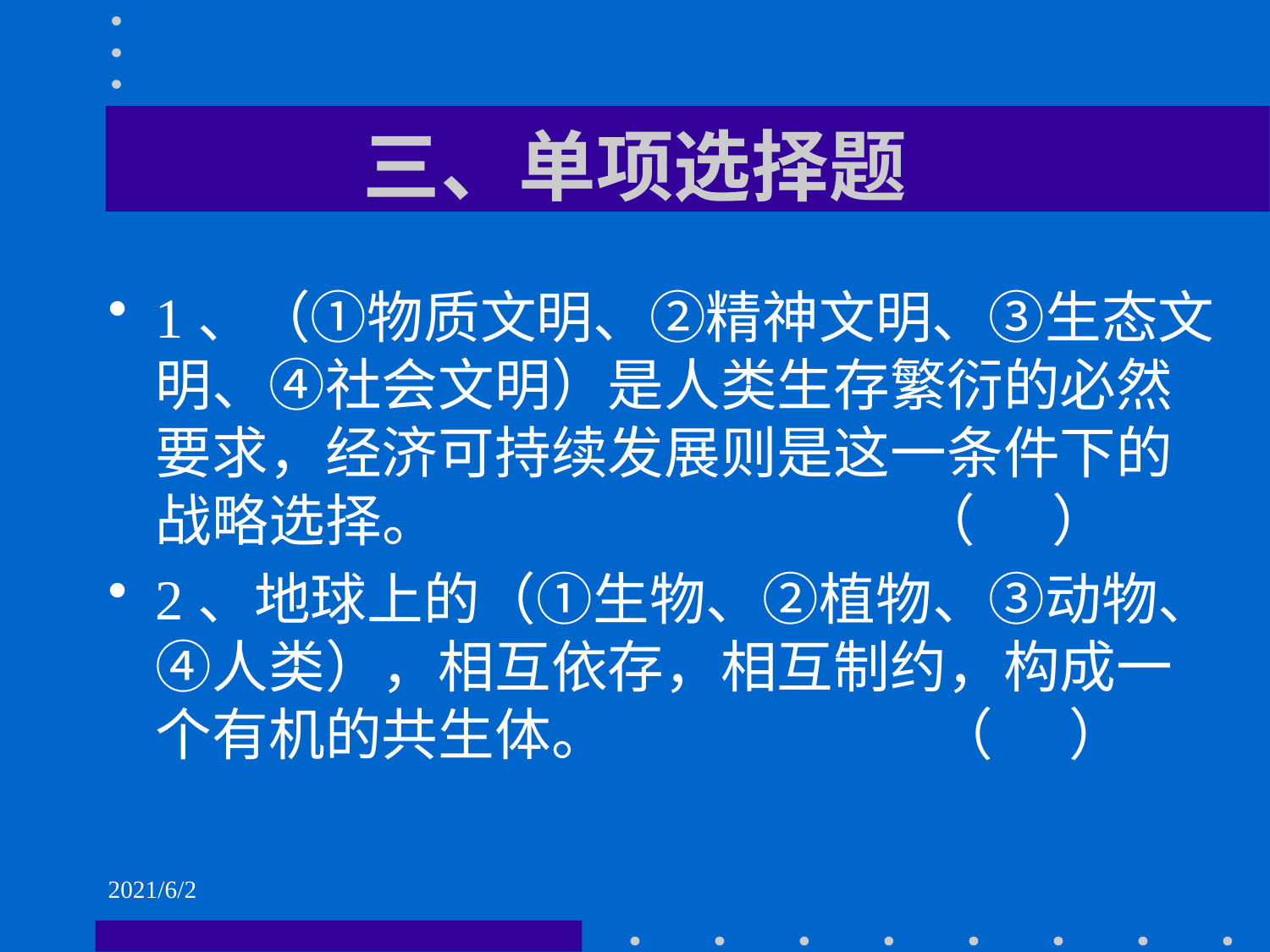

# 三、单项选择题
1、（①物质文明、②精神文明、③生态文明、④社会文明）是人类生存繁衍的必然要求，经济可持续发展则是这一条件下的战略选择。                                      （      ）
2、地球上的（①生物、②植物、③动物、④人类），相互依存，相互制约，构成一个有机的共生体。                          （      ）
2021/6/2